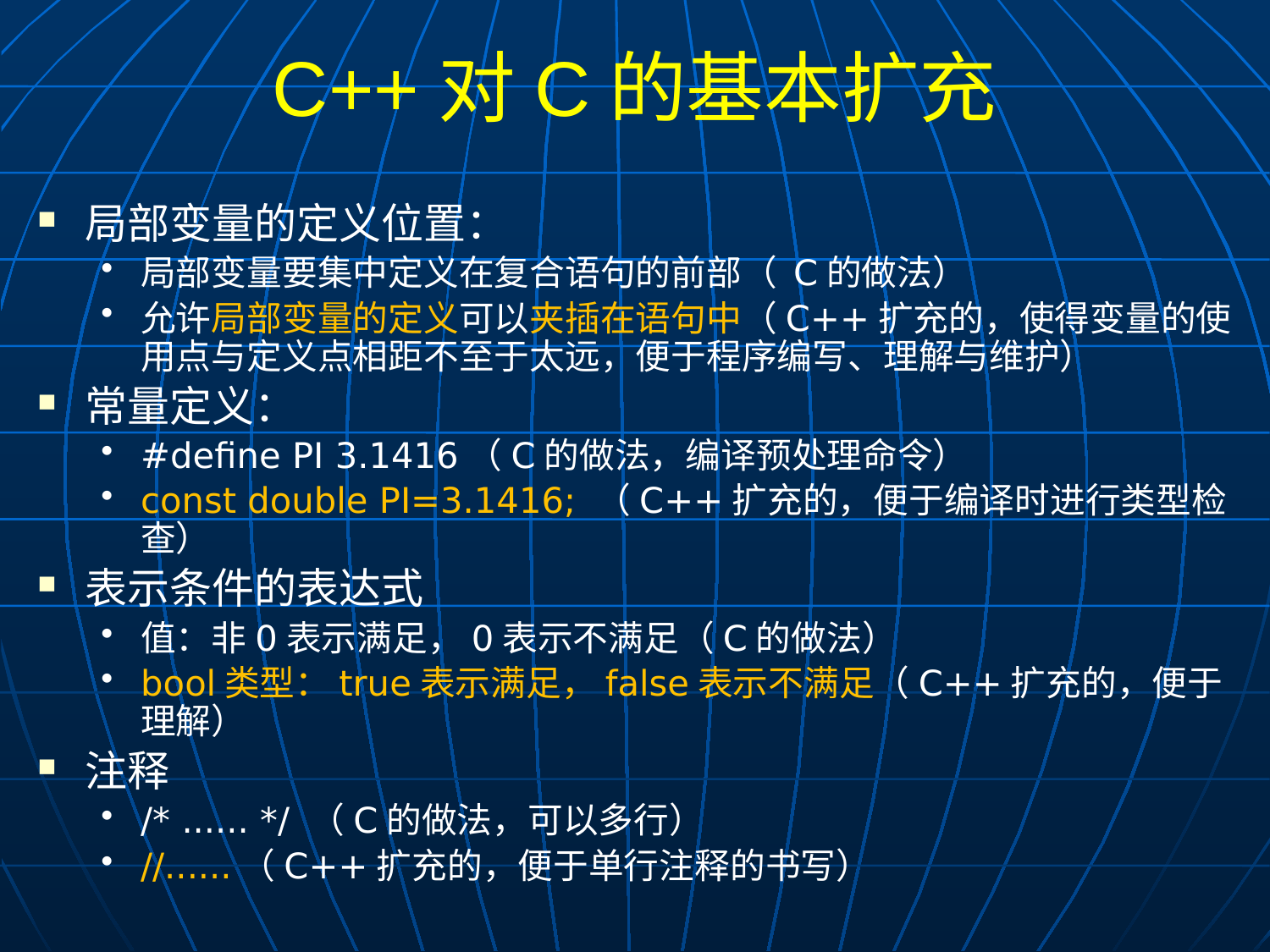

# C++对C的基本扩充
局部变量的定义位置：
局部变量要集中定义在复合语句的前部（ C的做法）
允许局部变量的定义可以夹插在语句中（C++扩充的，使得变量的使用点与定义点相距不至于太远，便于程序编写、理解与维护）
常量定义：
#define PI 3.1416（C的做法，编译预处理命令）
const double PI=3.1416; （C++扩充的，便于编译时进行类型检查）
表示条件的表达式
值：非0表示满足，0表示不满足（C的做法）
bool类型：true表示满足，false表示不满足（C++扩充的，便于理解）
注释
/* ...... */ （C的做法，可以多行）
//......（C++扩充的，便于单行注释的书写）